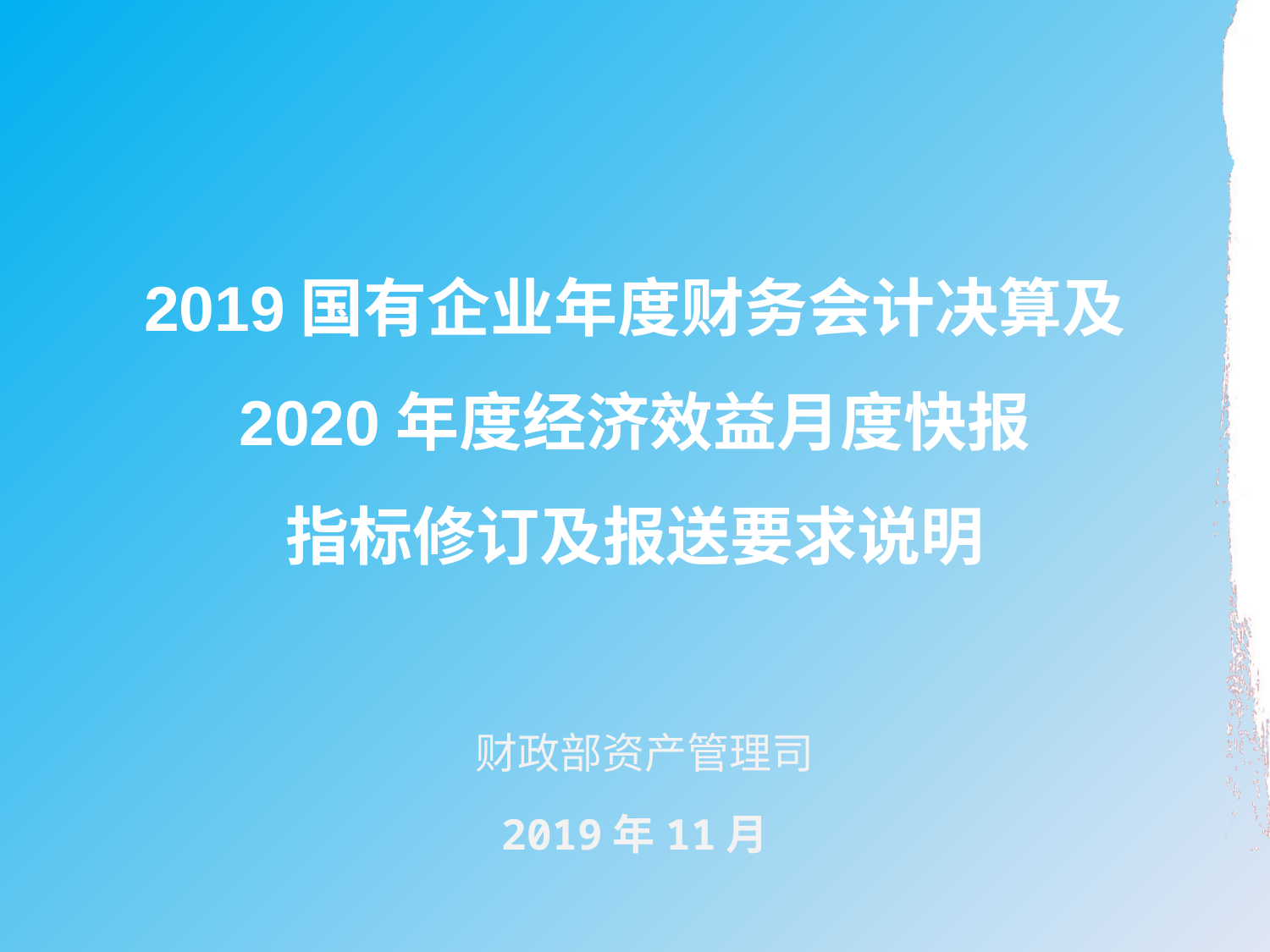

2019国有企业年度财务会计决算及
2020年度经济效益月度快报
指标修订及报送要求说明

 财政部资产管理司

2019年11月